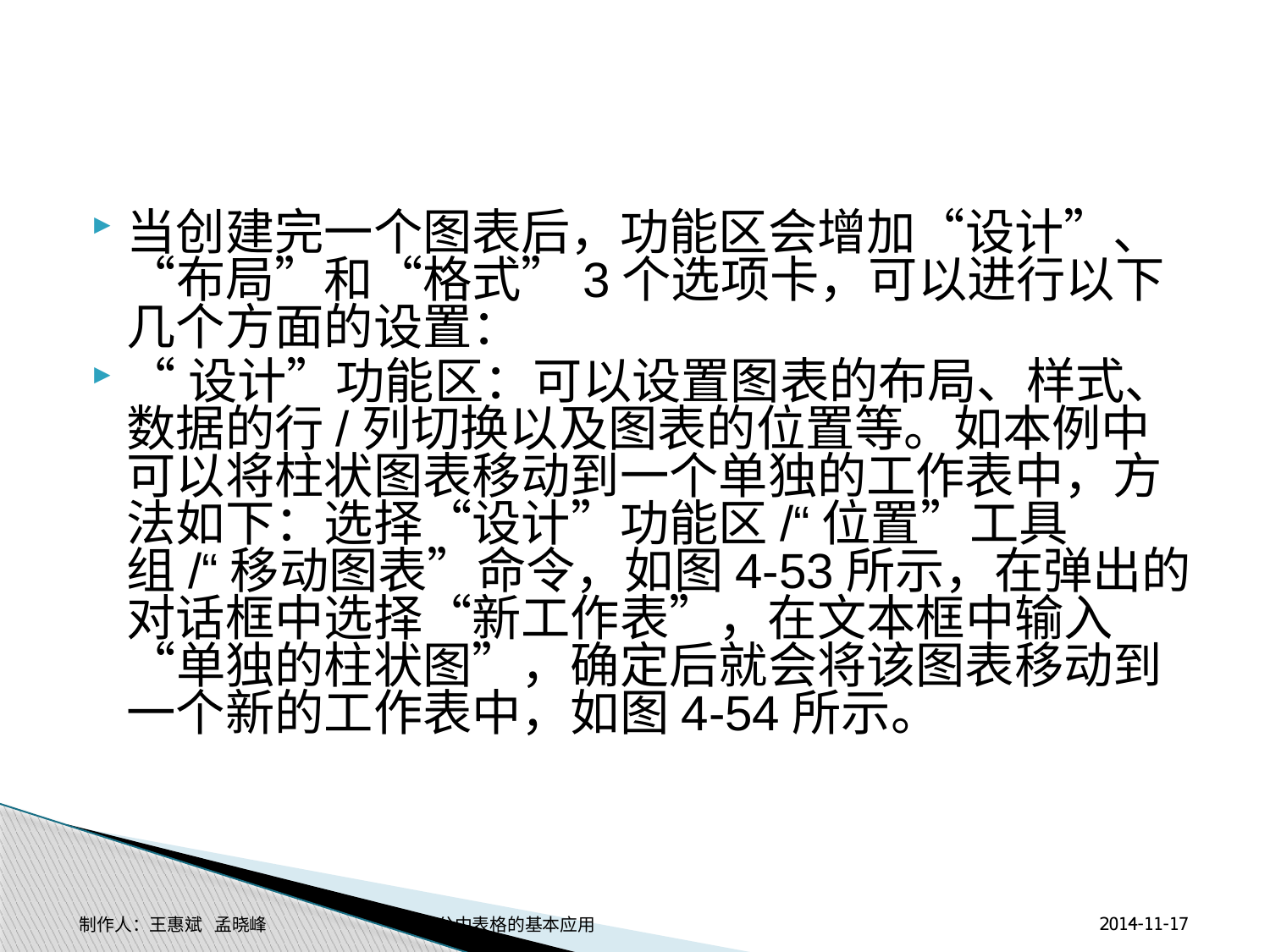

#
当创建完一个图表后，功能区会增加“设计”、“布局”和“格式”3个选项卡，可以进行以下几个方面的设置：
“设计”功能区：可以设置图表的布局、样式、数据的行/列切换以及图表的位置等。如本例中可以将柱状图表移动到一个单独的工作表中，方法如下：选择“设计”功能区/“位置”工具组/“移动图表”命令，如图4-53所示，在弹出的对话框中选择“新工作表”，在文本框中输入“单独的柱状图”，确定后就会将该图表移动到一个新的工作表中，如图4-54所示。
2014-11-17
制作人：王惠斌   孟晓峰                                      办公中表格的基本应用